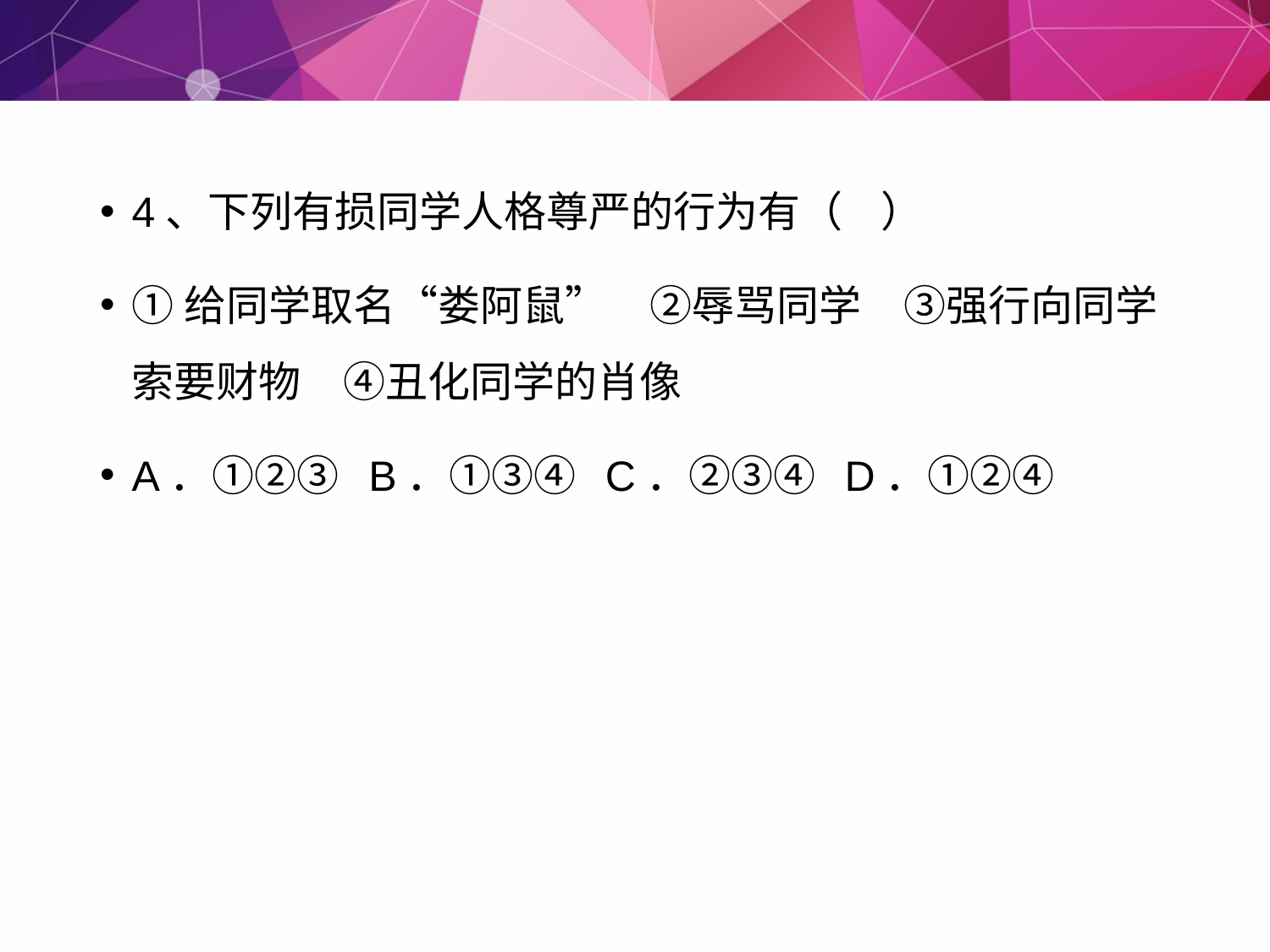

4、下列有损同学人格尊严的行为有（    ）
①给同学取名“娄阿鼠”　②辱骂同学　③强行向同学索要财物　④丑化同学的肖像
A．①②③  B．①③④  C．②③④  D．①②④